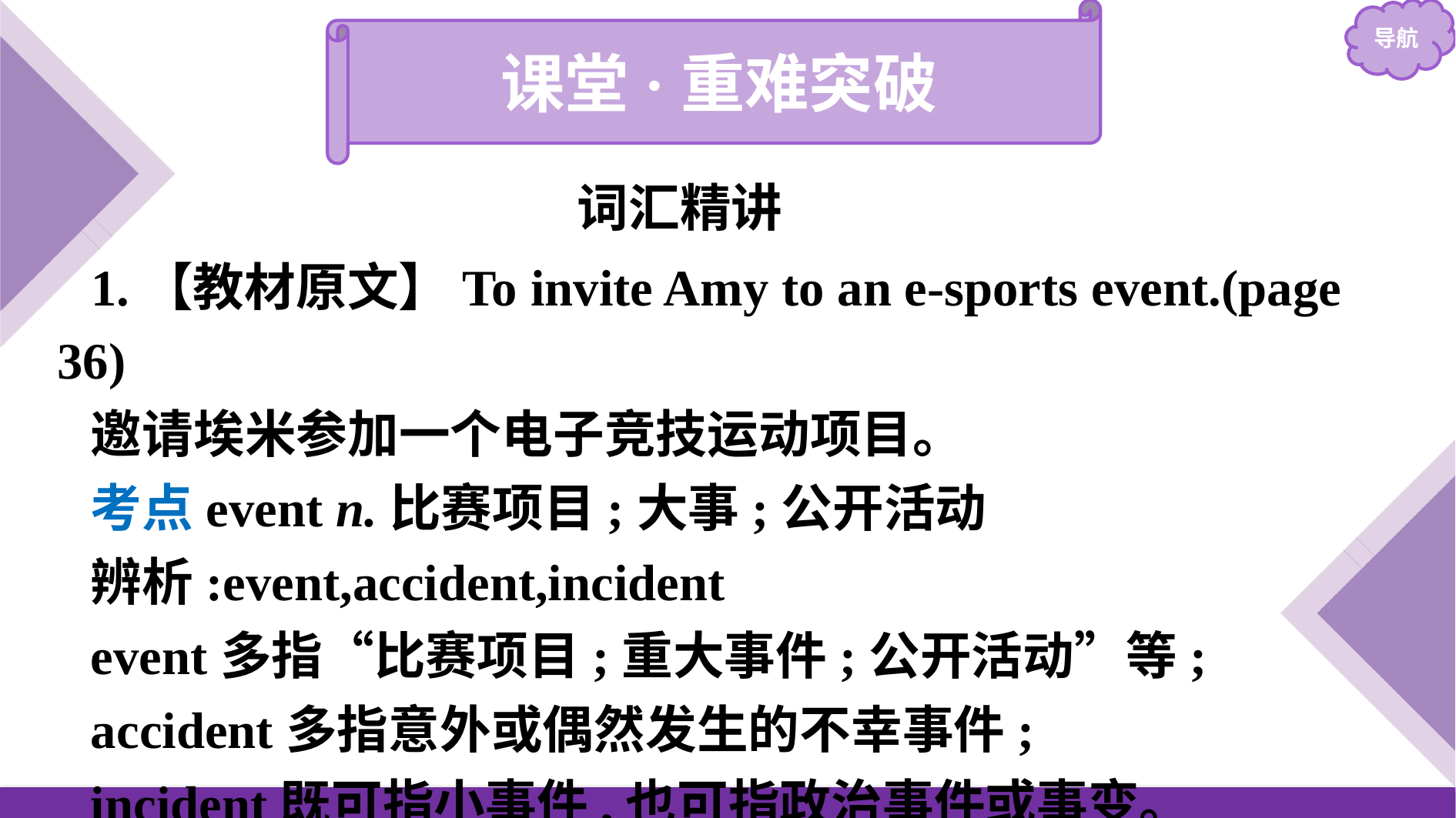

课堂·重难突破
词汇精讲
1.【教材原文】To invite Amy to an e-sports event.(page 36)
邀请埃米参加一个电子竞技运动项目。
考点event n.比赛项目;大事;公开活动
辨析:event,accident,incident
event多指“比赛项目;重大事件;公开活动”等;
accident多指意外或偶然发生的不幸事件;
incident既可指小事件,也可指政治事件或事变。